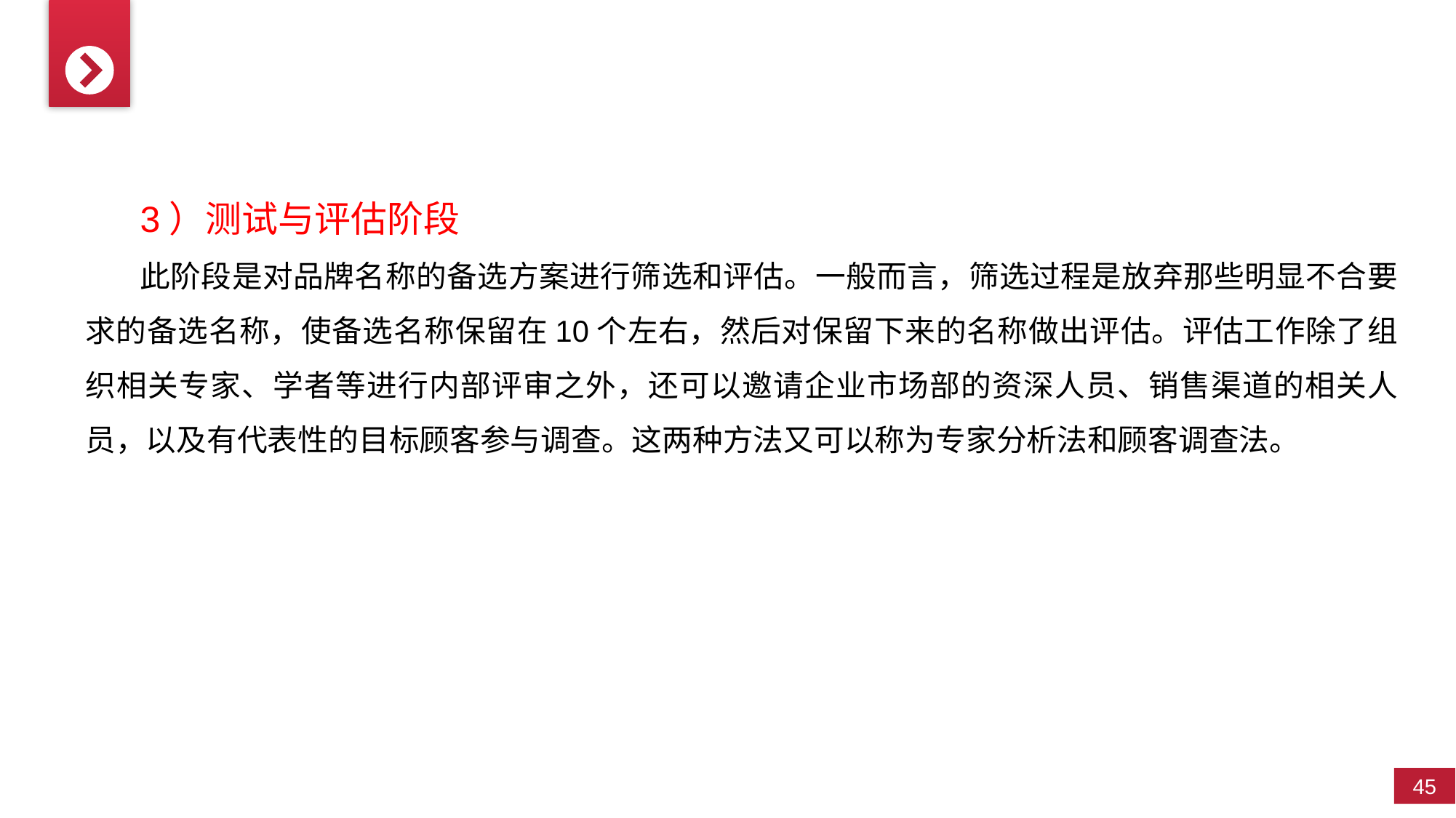

3）测试与评估阶段
此阶段是对品牌名称的备选方案进行筛选和评估。一般而言，筛选过程是放弃那些明显不合要求的备选名称，使备选名称保留在10个左右，然后对保留下来的名称做出评估。评估工作除了组织相关专家、学者等进行内部评审之外，还可以邀请企业市场部的资深人员、销售渠道的相关人员，以及有代表性的目标顾客参与调查。这两种方法又可以称为专家分析法和顾客调查法。